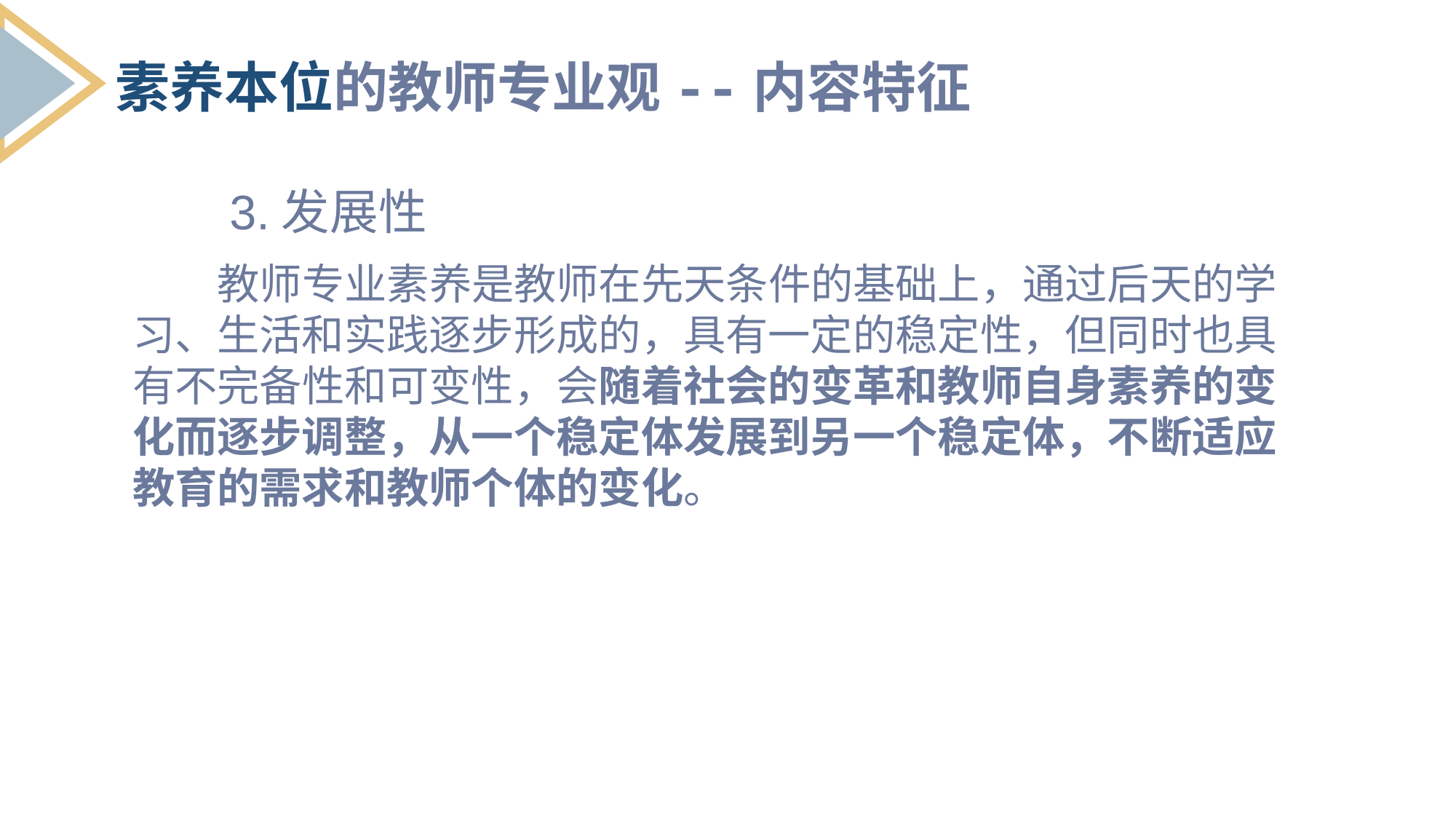

素养本位的教师专业观--内容特征
3.发展性
教师专业素养是教师在先天条件的基础上，通过后天的学习、生活和实践逐步形成的，具有一定的稳定性，但同时也具有不完备性和可变性，会随着社会的变革和教师自身素养的变化而逐步调整，从一个稳定体发展到另一个稳定体，不断适应教育的需求和教师个体的变化。